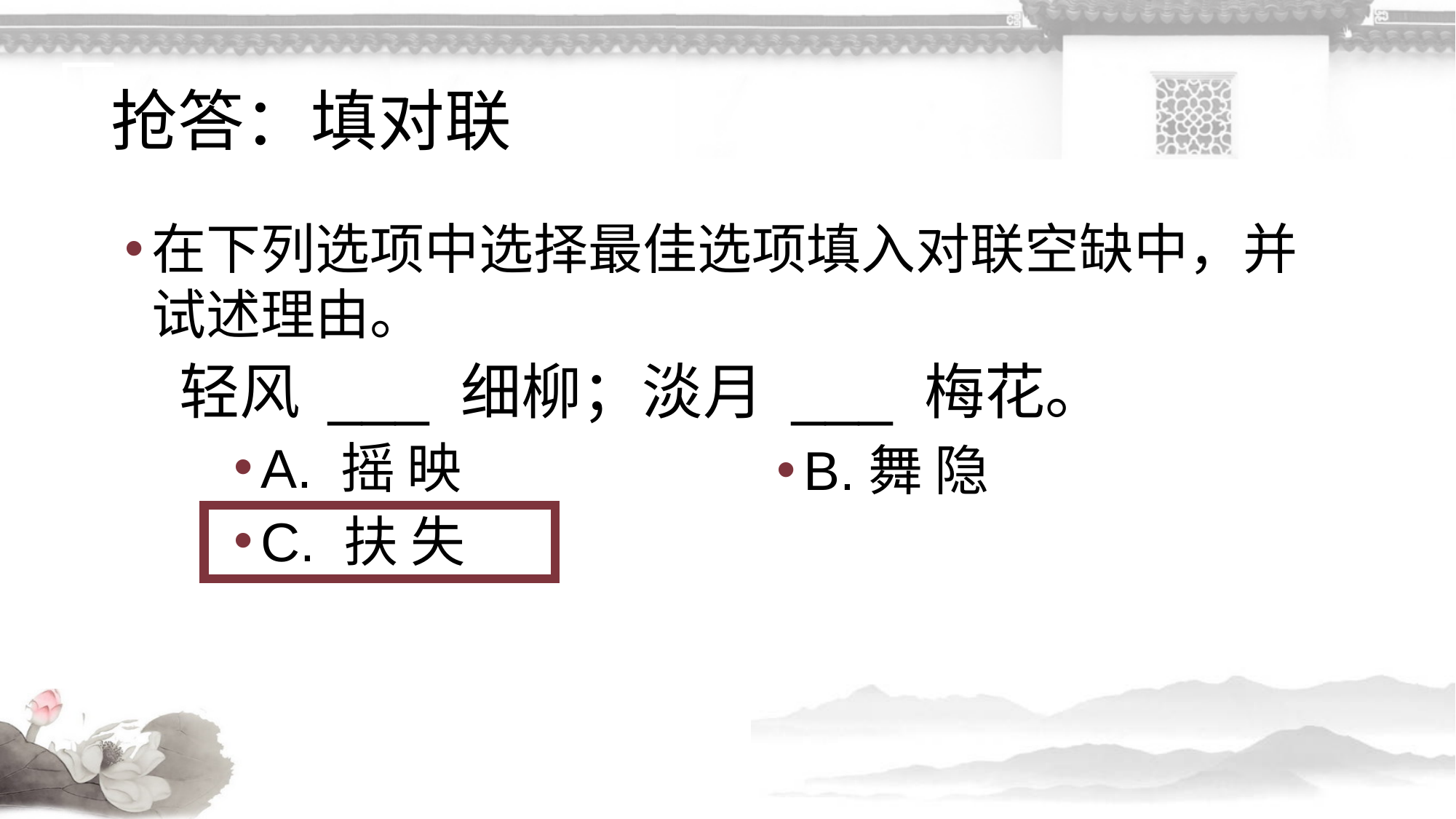

# 抢答：填对联
在下列选项中选择最佳选项填入对联空缺中，并试述理由。
轻风 ___ 细柳；淡月 ___ 梅花。
A. 摇 映
C. 扶 失

B.舞 隐